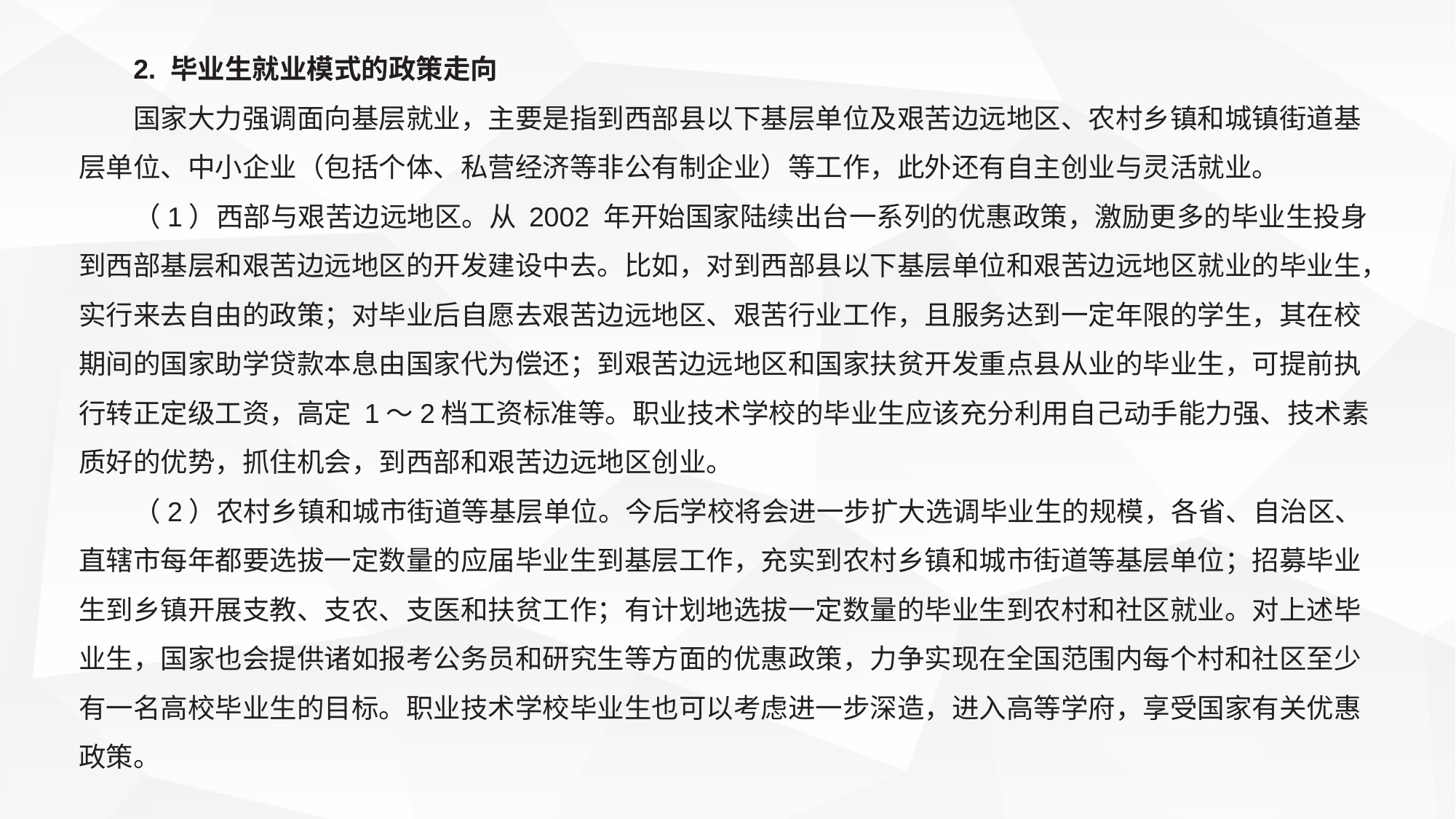

2. 毕业生就业模式的政策走向
国家大力强调面向基层就业，主要是指到西部县以下基层单位及艰苦边远地区、农村乡镇和城镇街道基层单位、中小企业（包括个体、私营经济等非公有制企业）等工作，此外还有自主创业与灵活就业。
（1）西部与艰苦边远地区。从 2002 年开始国家陆续出台一系列的优惠政策，激励更多的毕业生投身到西部基层和艰苦边远地区的开发建设中去。比如，对到西部县以下基层单位和艰苦边远地区就业的毕业生，实行来去自由的政策；对毕业后自愿去艰苦边远地区、艰苦行业工作，且服务达到一定年限的学生，其在校期间的国家助学贷款本息由国家代为偿还；到艰苦边远地区和国家扶贫开发重点县从业的毕业生，可提前执行转正定级工资，高定 1～2档工资标准等。职业技术学校的毕业生应该充分利用自己动手能力强、技术素质好的优势，抓住机会，到西部和艰苦边远地区创业。
（2）农村乡镇和城市街道等基层单位。今后学校将会进一步扩大选调毕业生的规模，各省、自治区、直辖市每年都要选拔一定数量的应届毕业生到基层工作，充实到农村乡镇和城市街道等基层单位；招募毕业生到乡镇开展支教、支农、支医和扶贫工作；有计划地选拔一定数量的毕业生到农村和社区就业。对上述毕业生，国家也会提供诸如报考公务员和研究生等方面的优惠政策，力争实现在全国范围内每个村和社区至少有一名高校毕业生的目标。职业技术学校毕业生也可以考虑进一步深造，进入高等学府，享受国家有关优惠政策。